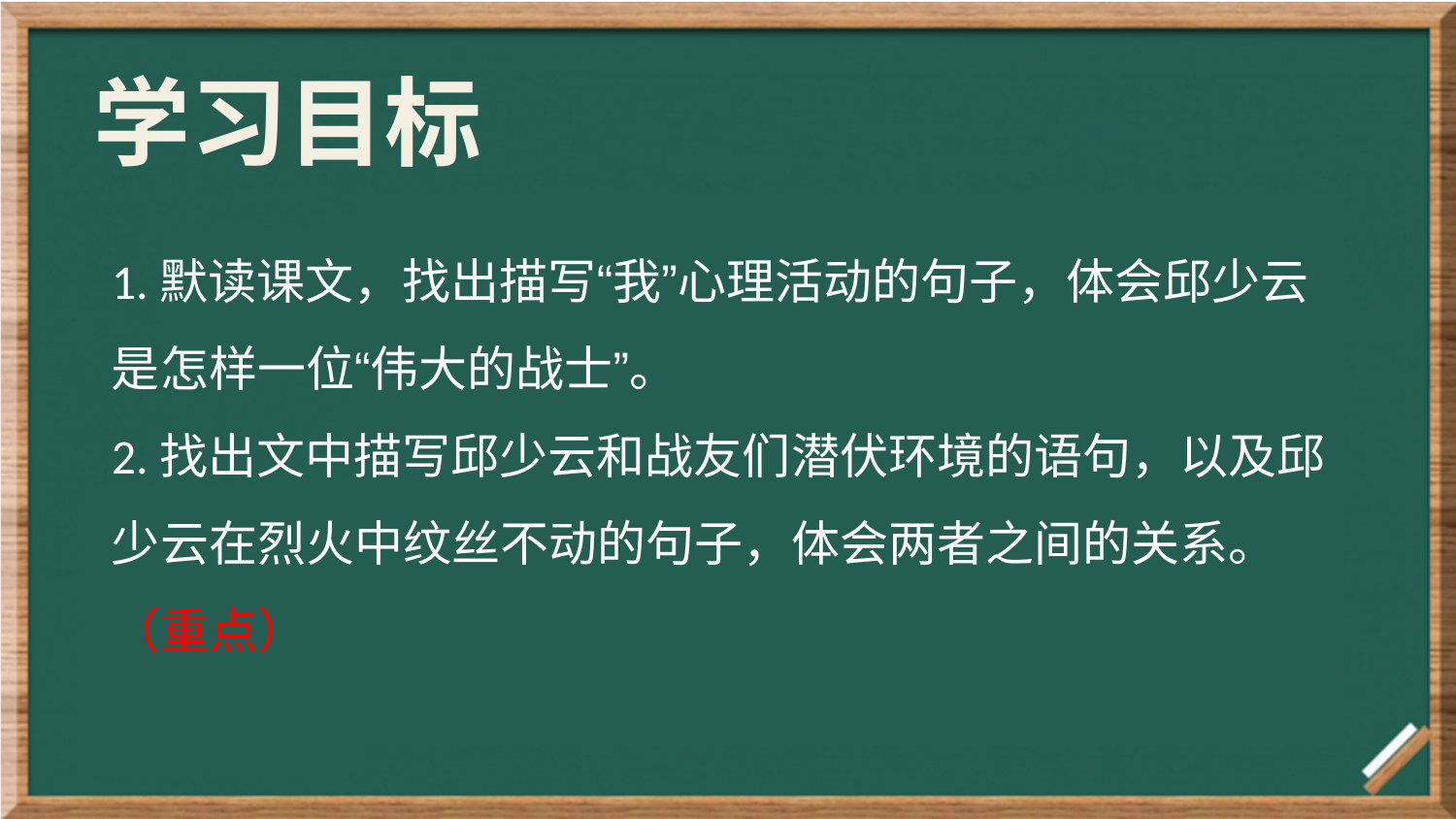

学习目标
1.默读课文，找出描写“我”心理活动的句子，体会邱少云是怎样一位“伟大的战士”。
2.找出文中描写邱少云和战友们潜伏环境的语句，以及邱少云在烈火中纹丝不动的句子，体会两者之间的关系。（重点）